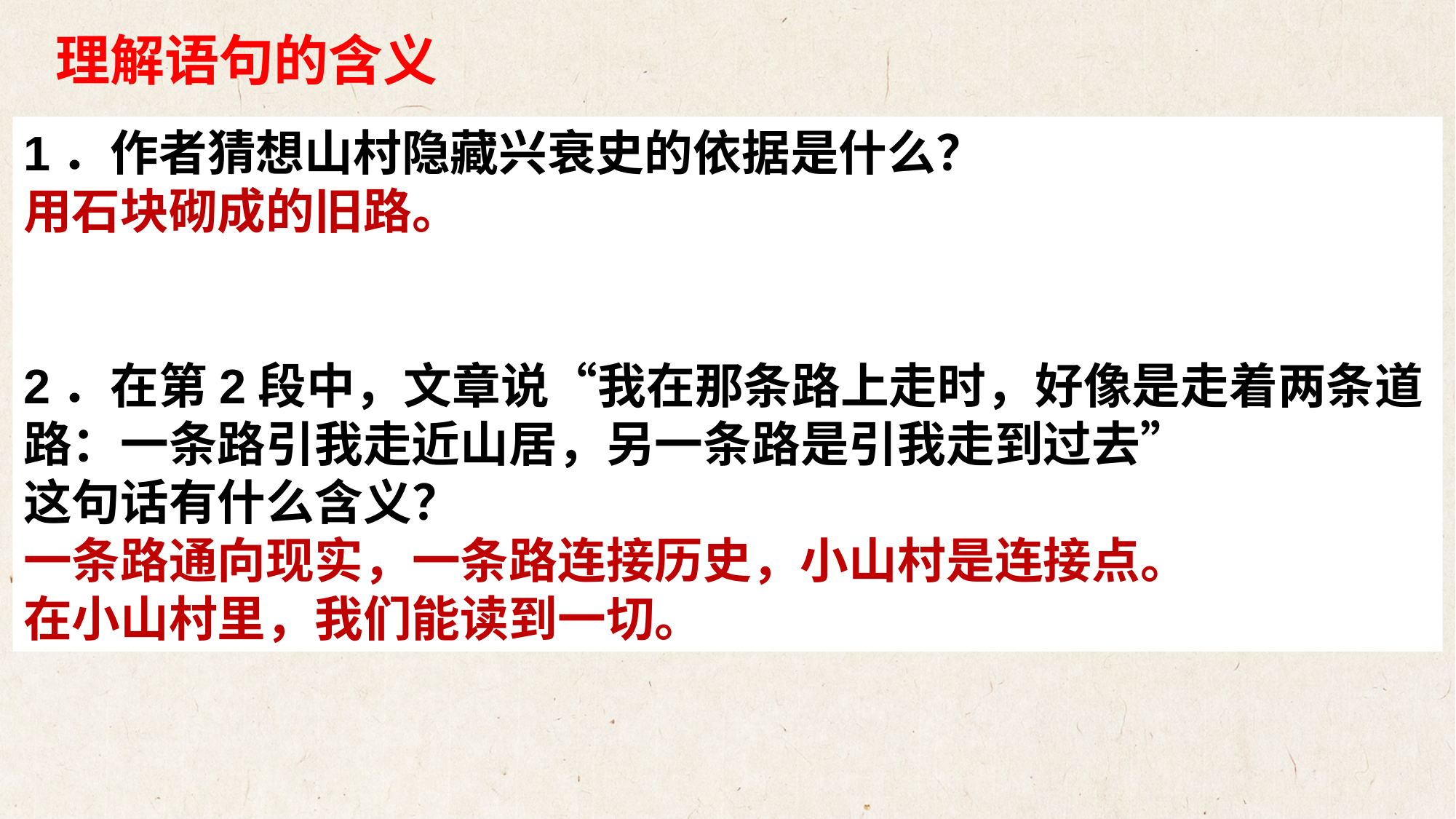

理解语句的含义
1．作者猜想山村隐藏兴衰史的依据是什么？
用石块砌成的旧路。

2．在第2段中，文章说“我在那条路上走时，好像是走着两条道路：一条路引我走近山居，另一条路是引我走到过去”
这句话有什么含义？
一条路通向现实，一条路连接历史，小山村是连接点。
在小山村里，我们能读到一切。